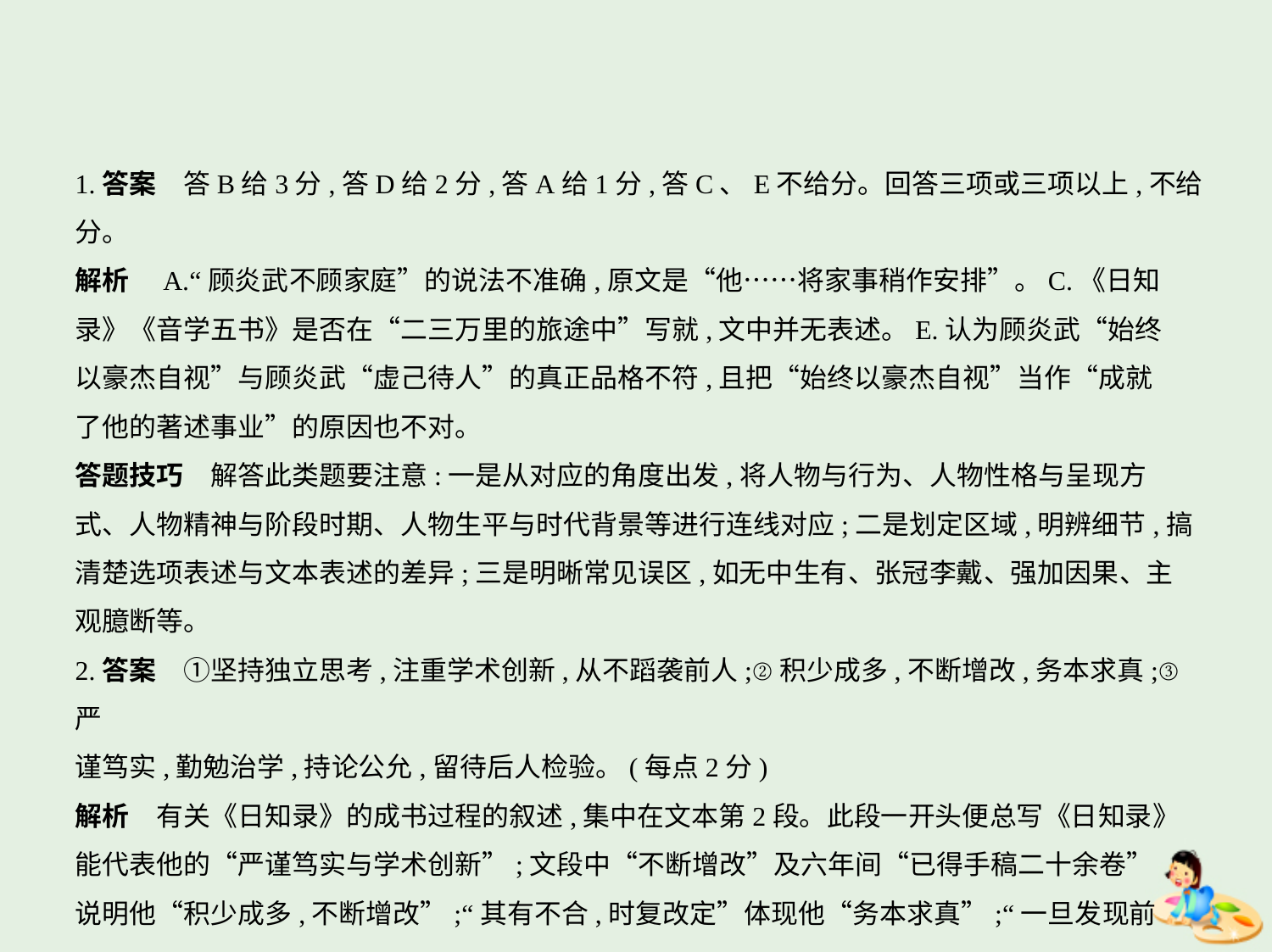

1.答案　答B给3分,答D给2分,答A给1分,答C、E不给分。回答三项或三项以上,不给分。
解析　A.“顾炎武不顾家庭”的说法不准确,原文是“他……将家事稍作安排”。C.《日知
录》《音学五书》是否在“二三万里的旅途中”写就,文中并无表述。E.认为顾炎武“始终
以豪杰自视”与顾炎武“虚己待人”的真正品格不符,且把“始终以豪杰自视”当作“成就
了他的著述事业”的原因也不对。
答题技巧　解答此类题要注意:一是从对应的角度出发,将人物与行为、人物性格与呈现方
式、人物精神与阶段时期、人物生平与时代背景等进行连线对应;二是划定区域,明辨细节,搞
清楚选项表述与文本表述的差异;三是明晰常见误区,如无中生有、张冠李戴、强加因果、主
观臆断等。
2.答案　①坚持独立思考,注重学术创新,从不蹈袭前人;②积少成多,不断增改,务本求真;③严
谨笃实,勤勉治学,持论公允,留待后人检验。(每点2分)
解析　有关《日知录》的成书过程的叙述,集中在文本第2段。此段一开头便总写《日知录》
能代表他的“严谨笃实与学术创新”;文段中“不断增改”及六年间“已得手稿二十余卷”
说明他“积少成多,不断增改”;“其有不合,时复改定”体现他“务本求真”;“一旦发现前